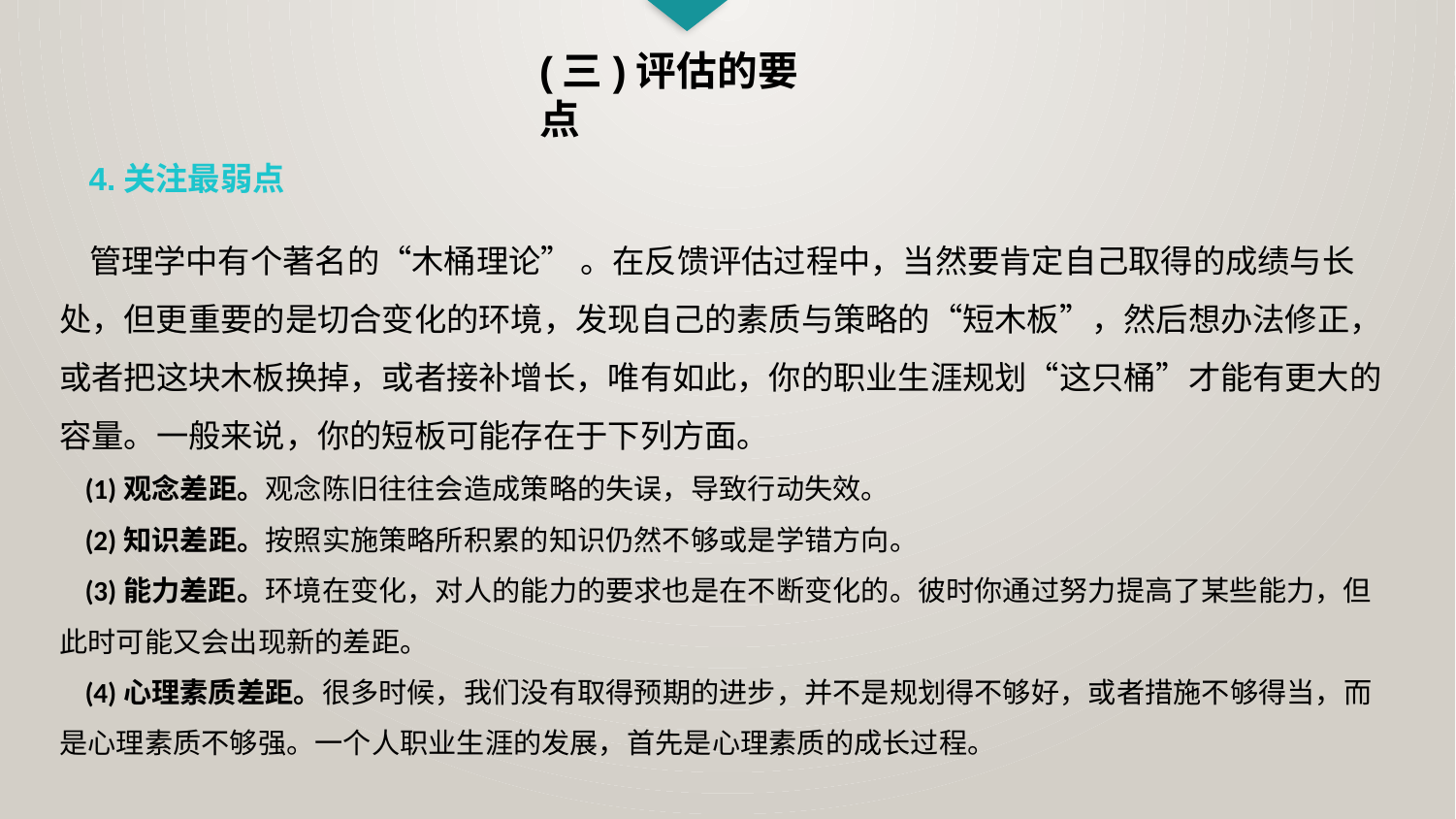

(三)评估的要点
4.关注最弱点
   管理学中有个著名的“木桶理论” 。在反馈评估过程中，当然要肯定自己取得的成绩与长处，但更重要的是切合变化的环境，发现自己的素质与策略的“短木板”，然后想办法修正，或者把这块木板换掉，或者接补增长，唯有如此，你的职业生涯规划“这只桶”才能有更大的容量。一般来说，你的短板可能存在于下列方面。
    (1)观念差距。观念陈旧往往会造成策略的失误，导致行动失效。
    (2)知识差距。按照实施策略所积累的知识仍然不够或是学错方向。
    (3)能力差距。环境在变化，对人的能力的要求也是在不断变化的。彼时你通过努力提高了某些能力，但此时可能又会出现新的差距。
    (4)心理素质差距。很多时候，我们没有取得预期的进步，并不是规划得不够好，或者措施不够得当，而是心理素质不够强。一个人职业生涯的发展，首先是心理素质的成长过程。
80